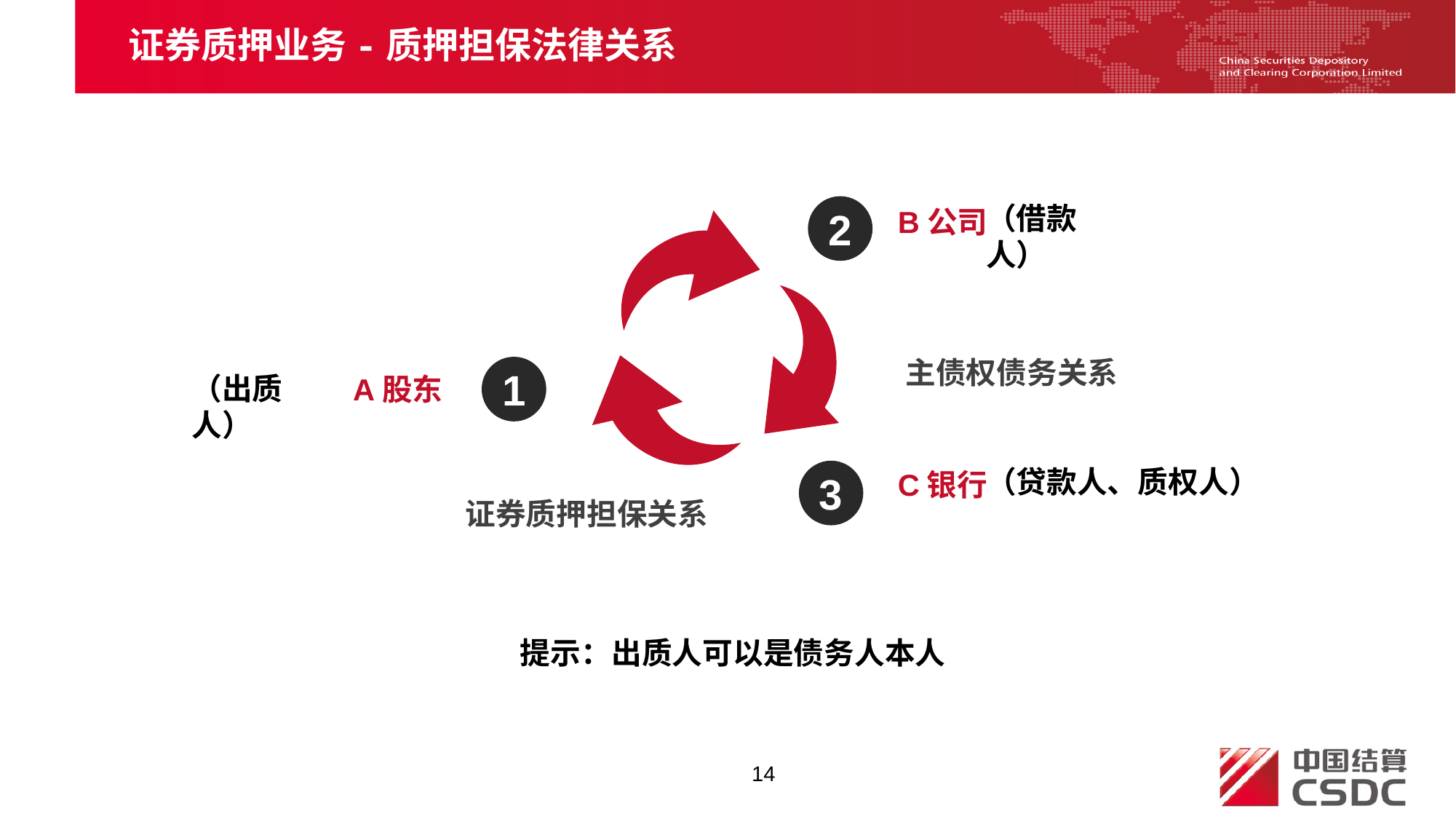

证券质押业务-质押担保法律关系
（借款人）
2
B公司

主债权债务关系
1
（出质人）
A股东
（贷款人、质权人）
3
C银行

证券质押担保关系
提示：出质人可以是债务人本人
14